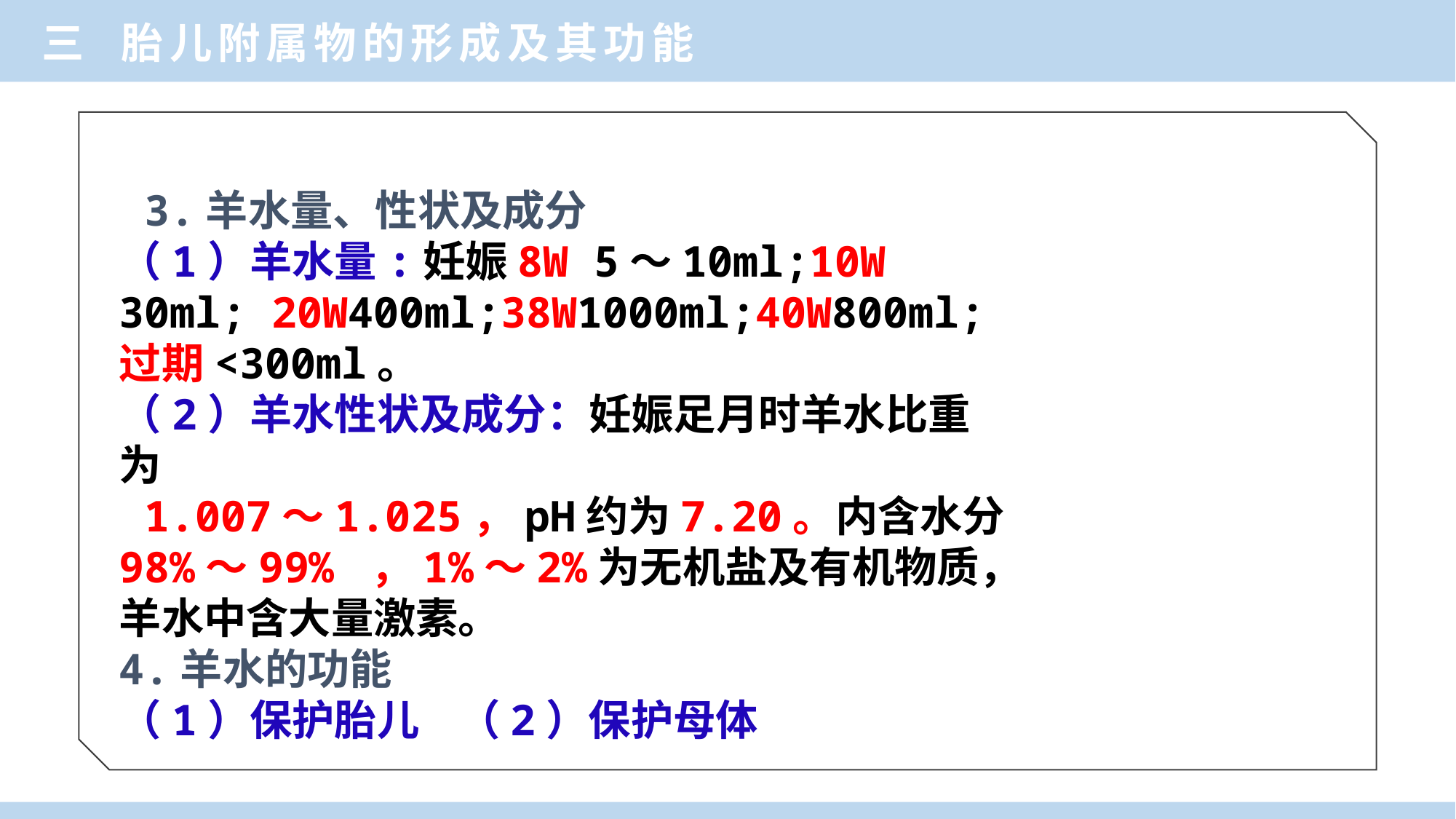

三  胎儿附属物的形成及其功能

 3.羊水量、性状及成分
（1）羊水量:妊娠8W 5～10ml;10W 30ml; 20W400ml;38W1000ml;40W800ml;过期<300ml。
（2）羊水性状及成分：妊娠足月时羊水比重为
 1.007～1.025，pH约为7.20。内含水分98%～99% ，1%～2%为无机盐及有机物质，羊水中含大量激素。
4.羊水的功能
（1）保护胎儿    （2）保护母体